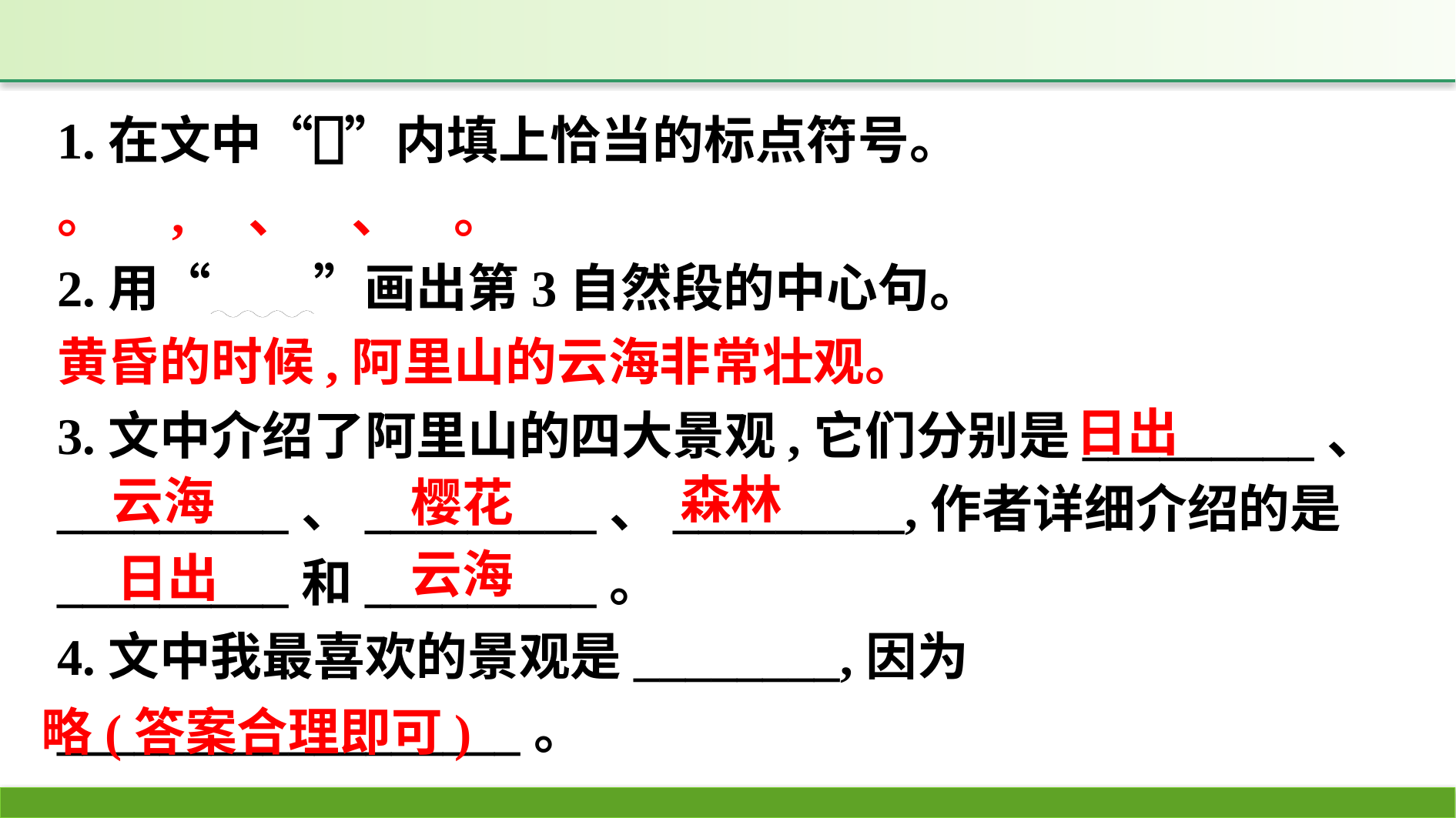

1.在文中“⎕”内填上恰当的标点符号。
。　,　、　、　。
2.用“　　”画出第3自然段的中心句。
黄昏的时候,阿里山的云海非常壮观。
3.文中介绍了阿里山的四大景观,它们分别是_________、_________、_________、_________,作者详细介绍的是_________和_________。
4.文中我最喜欢的景观是________,因为__________________。
日出
森林
云海
樱花
云海
日出
略(答案合理即可)